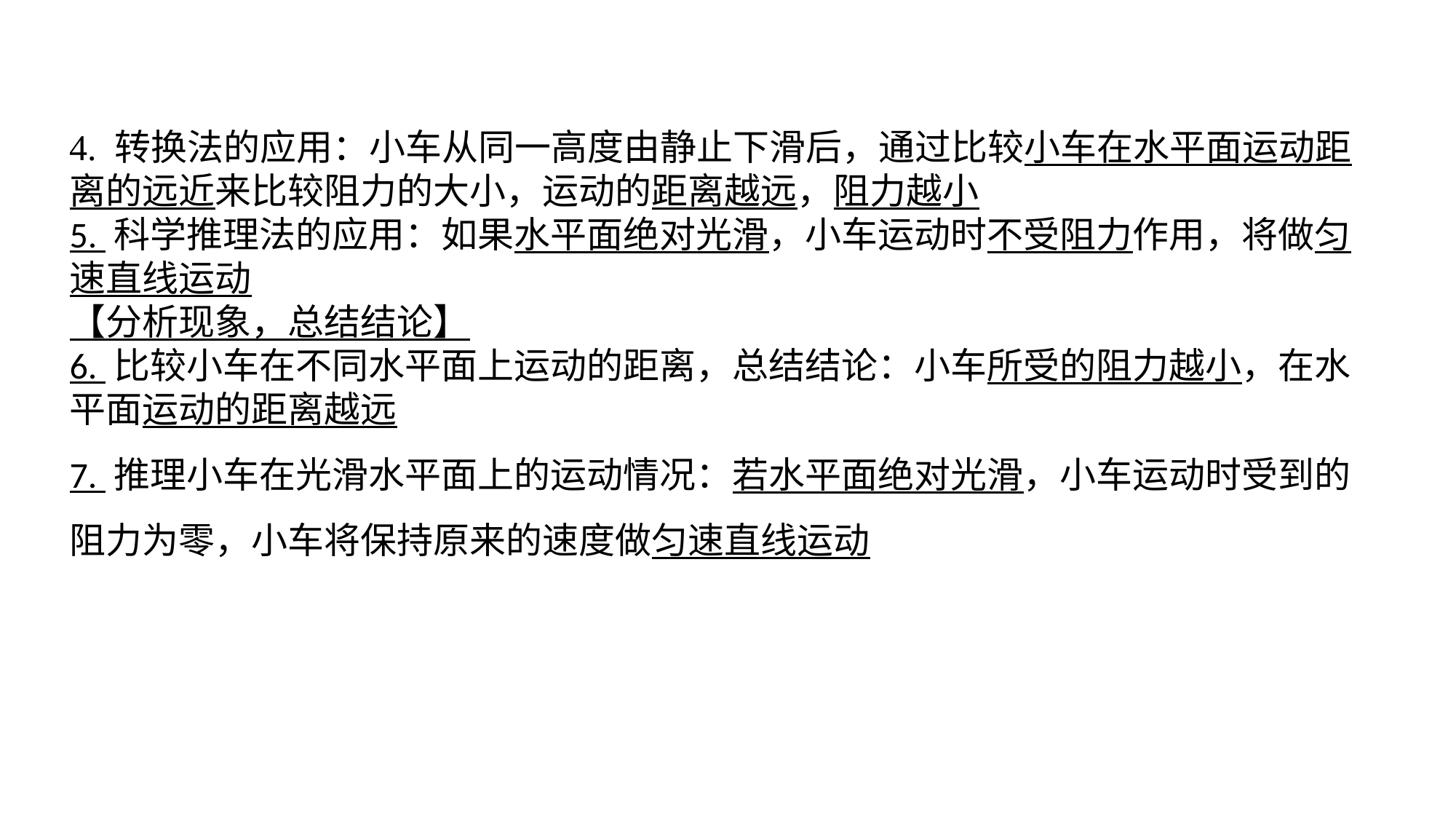

4. 转换法的应用：小车从同一高度由静止下滑后，通过比较小车在水平面运动距离的远近来比较阻力的大小，运动的距离越远，阻力越小5. 科学推理法的应用：如果水平面绝对光滑，小车运动时不受阻力作用，将做匀速直线运动【分析现象，总结结论】6. 比较小车在不同水平面上运动的距离，总结结论：小车所受的阻力越小，在水平面运动的距离越远7. 推理小车在光滑水平面上的运动情况：若水平面绝对光滑，小车运动时受到的阻力为零，小车将保持原来的速度做匀速直线运动